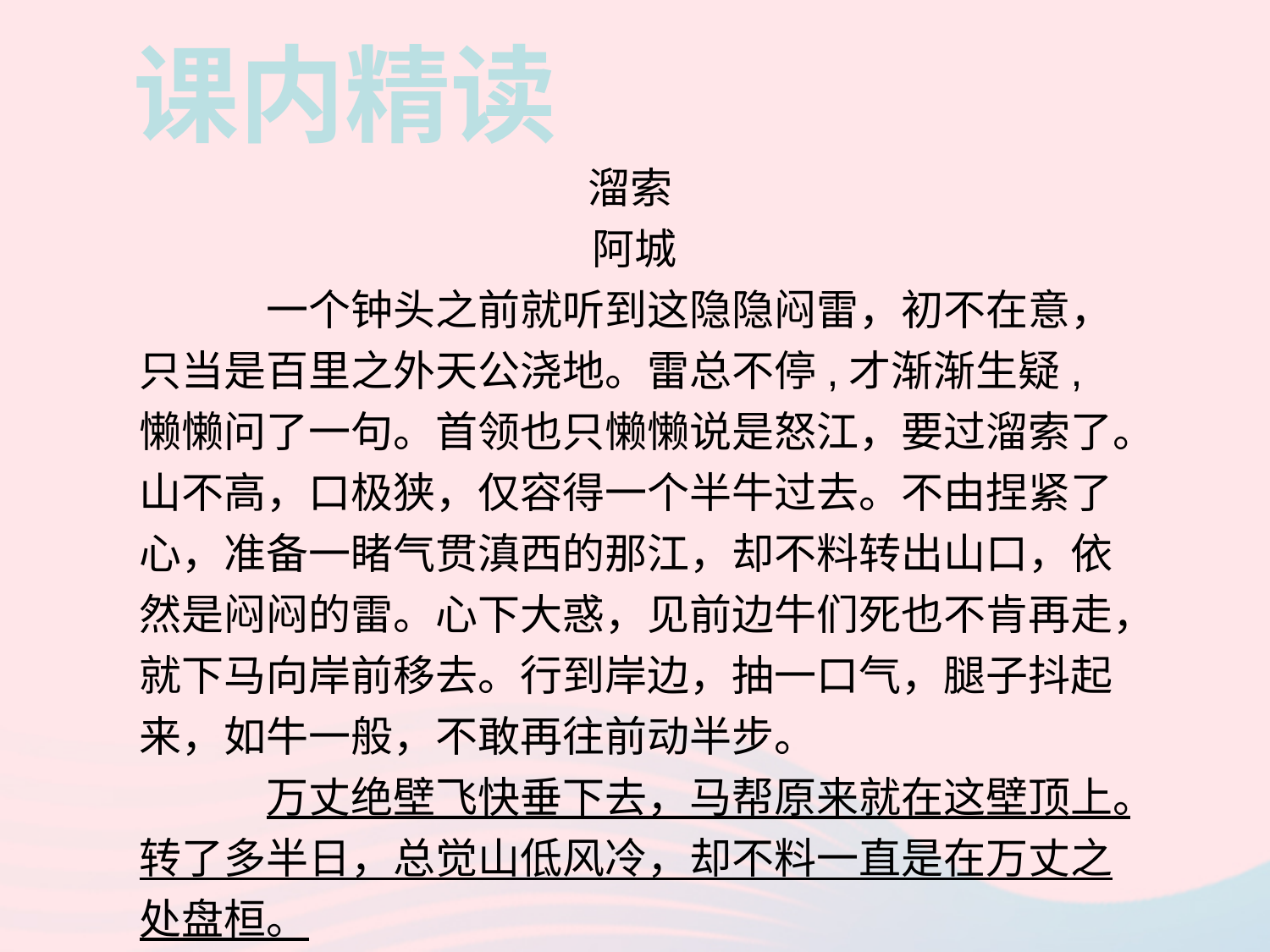

课内精读
溜索
阿城
	一个钟头之前就听到这隐隐闷雷，初不在意，只当是百里之外天公浇地。雷总不停,才渐渐生疑,懒懒问了一句。首领也只懒懒说是怒江，要过溜索了。
山不高，口极狭，仅容得一个半牛过去。不由捏紧了心，准备一睹气贯滇西的那江，却不料转出山口，依然是闷闷的雷。心下大惑，见前边牛们死也不肯再走，就下马向岸前移去。行到岸边，抽一口气，腿子抖起来，如牛一般，不敢再往前动半步。
	万丈绝壁飞快垂下去，马帮原来就在这壁顶上。转了多半日，总觉山低风冷，却不料一直是在万丈之处盘桓。